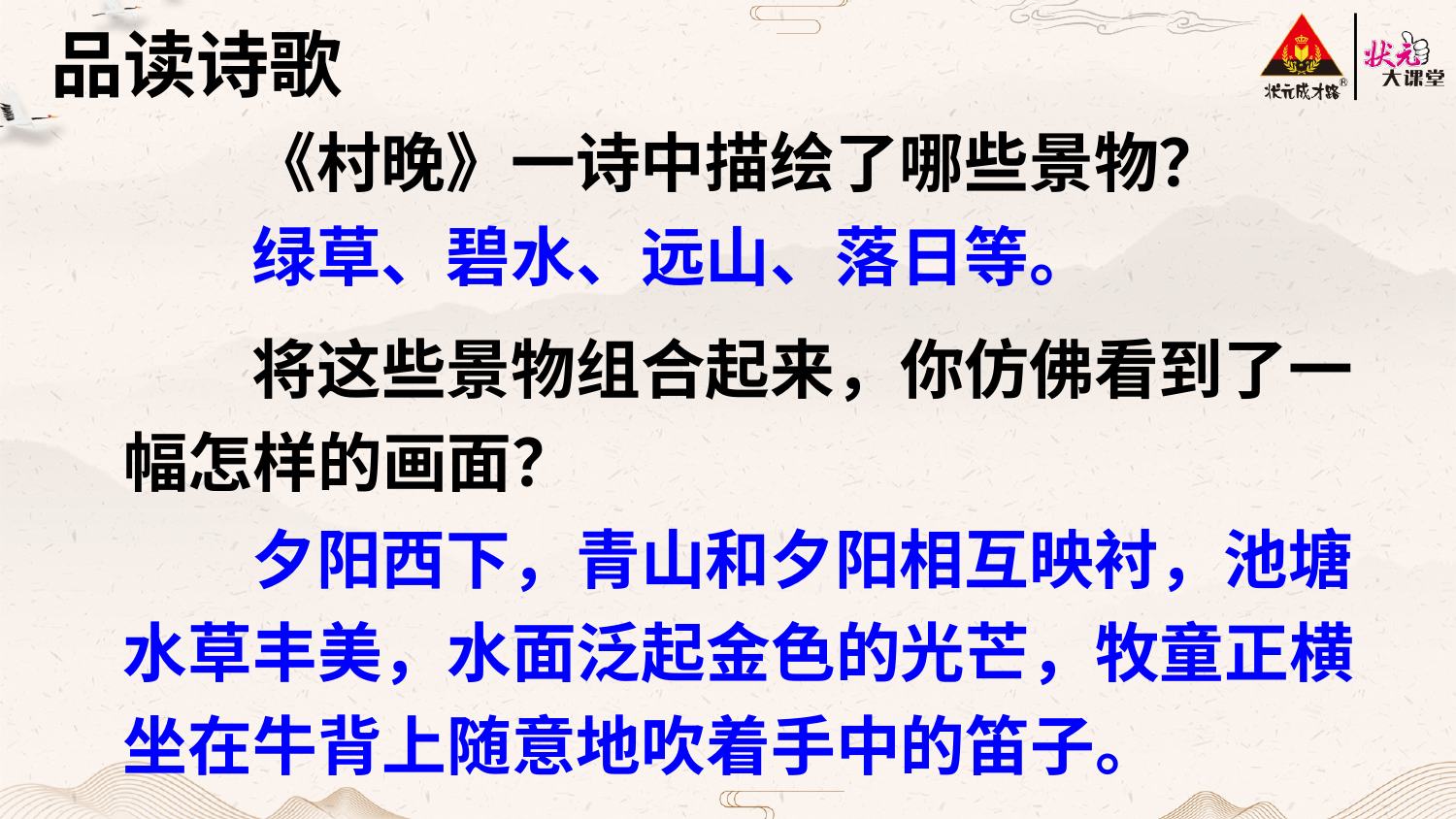

品读诗歌
《村晚》一诗中描绘了哪些景物？
绿草、碧水、远山、落日等。
将这些景物组合起来，你仿佛看到了一幅怎样的画面？
夕阳西下，青山和夕阳相互映衬，池塘水草丰美，水面泛起金色的光芒，牧童正横坐在牛背上随意地吹着手中的笛子。